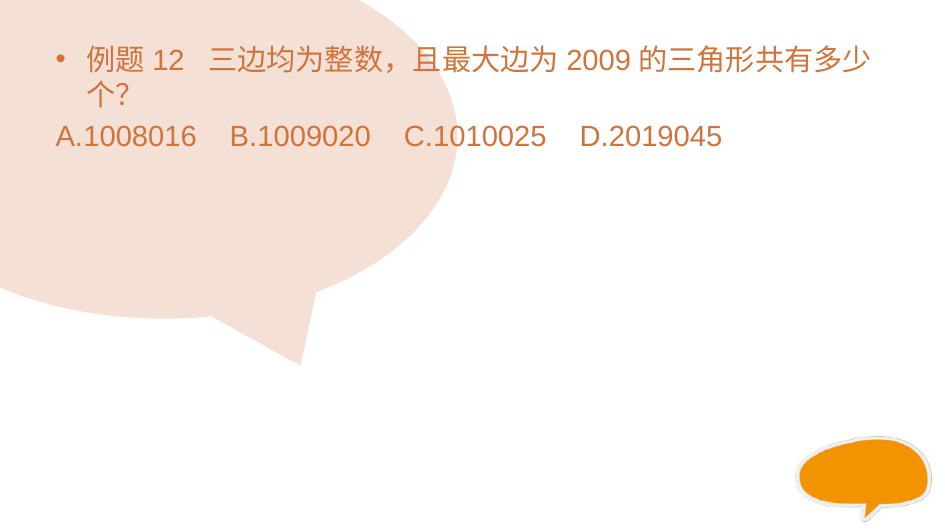

#
例题12  三边均为整数，且最大边为2009的三角形共有多少个？
A.1008016    B.1009020    C.1010025    D.2019045